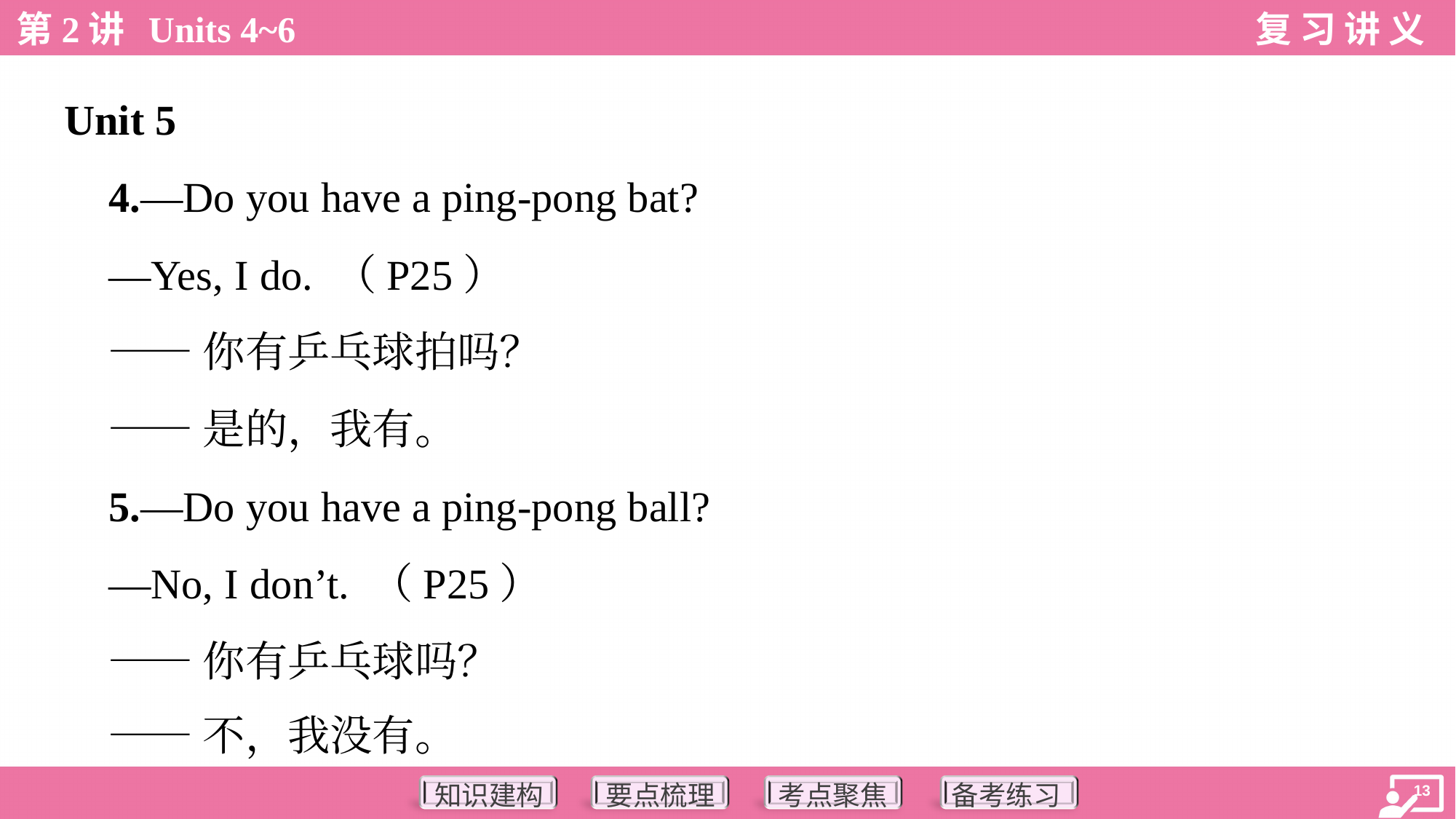

Unit 5
    4.—Do you have a ping-pong bat?
    —Yes, I do. （P25）
    ——你有乒乓球拍吗？
    ——是的，我有。
    5.—Do you have a ping-pong ball?
    —No, I don’t. （P25）
    ——你有乒乓球吗？
    ——不，我没有。